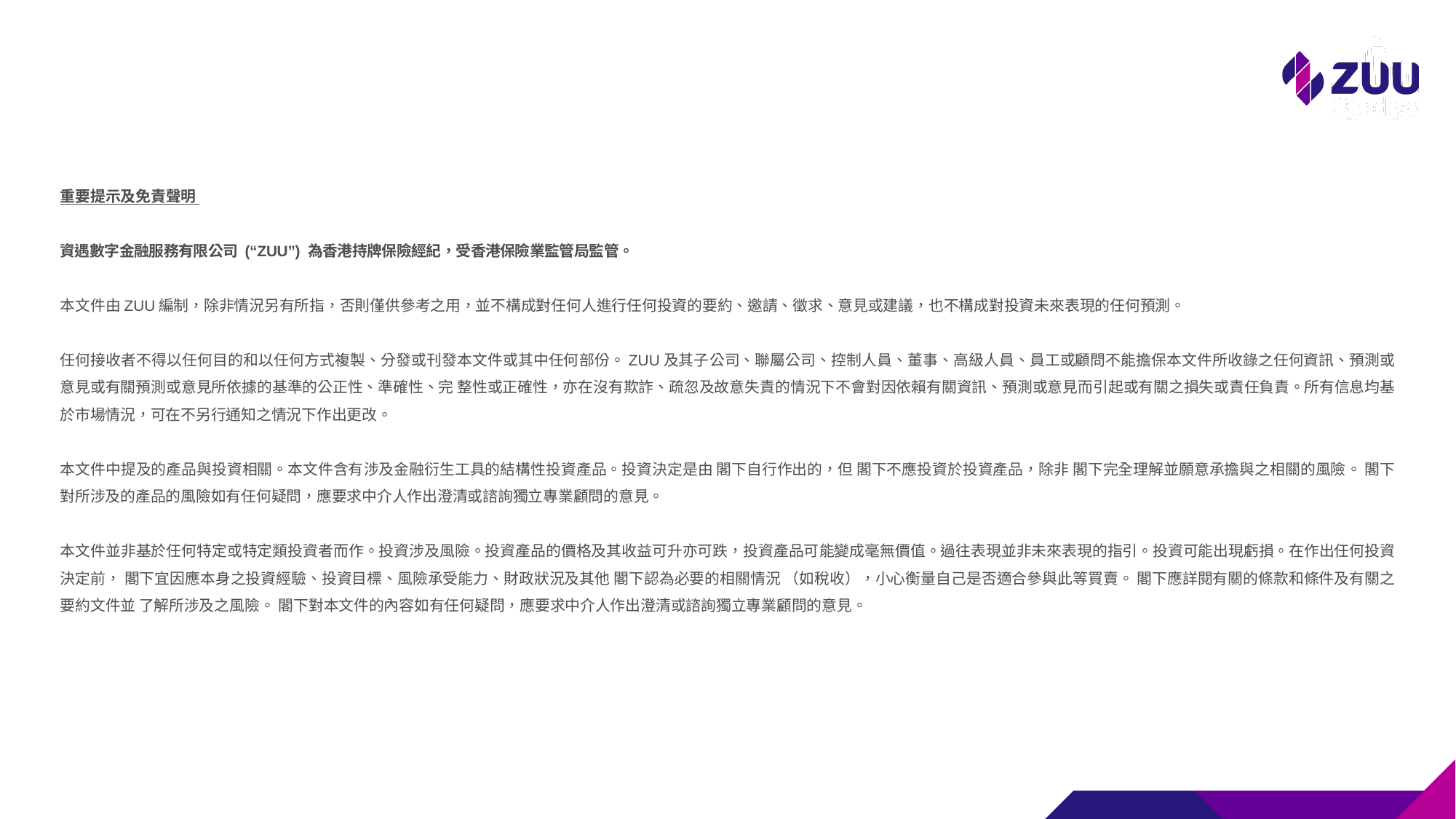

重要提示及免責聲明

資遇數字金融服務有限公司 (“ZUU”) 為香港持牌保險經紀，受香港保險業監管局監管。

本文件由ZUU編制，除非情況另有所指，否則僅供參考之用，並不構成對任何人進行任何投資的要約、邀請、徵求、意見或建議，也不構成對投資未來表現的任何預測。

任何接收者不得以任何目的和以任何方式複製、分發或刊發本文件或其中任何部份。ZUU及其子公司、聯屬公司、控制人員、董事、高級人員、員工或顧問不能擔保本文件所收錄之任何資訊、預測或意見或有關預測或意見所依據的基準的公正性、準確性、完 整性或正確性，亦在沒有欺詐、疏忽及故意失責的情況下不會對因依賴有關資訊、預測或意見而引起或有關之損失或責任負責。所有信息均基於市場情況，可在不另行通知之情況下作出更改。

本文件中提及的產品與投資相關。本文件含有涉及金融衍生工具的結構性投資產品。投資決定是由 閣下自行作出的，但 閣下不應投資於投資產品，除非 閣下完全理解並願意承擔與之相關的風險。 閣下對所涉及的產品的風險如有任何疑問，應要求中介人作出澄清或諮詢獨立專業顧問的意見。

本文件並非基於任何特定或特定類投資者而作。投資涉及風險。投資產品的價格及其收益可升亦可跌，投資產品可能變成毫無價值。過往表現並非未來表現的指引。投資可能出現虧損。在作出任何投資決定前， 閣下宜因應本身之投資經驗、投資目標、風險承受能力、財政狀況及其他 閣下認為必要的相關情況 （如稅收），小心衡量自己是否適合參與此等買賣。 閣下應詳閱有關的條款和條件及有關之要約文件並 了解所涉及之風險。 閣下對本文件的內容如有任何疑問，應要求中介人作出澄清或諮詢獨立專業顧問的意見。